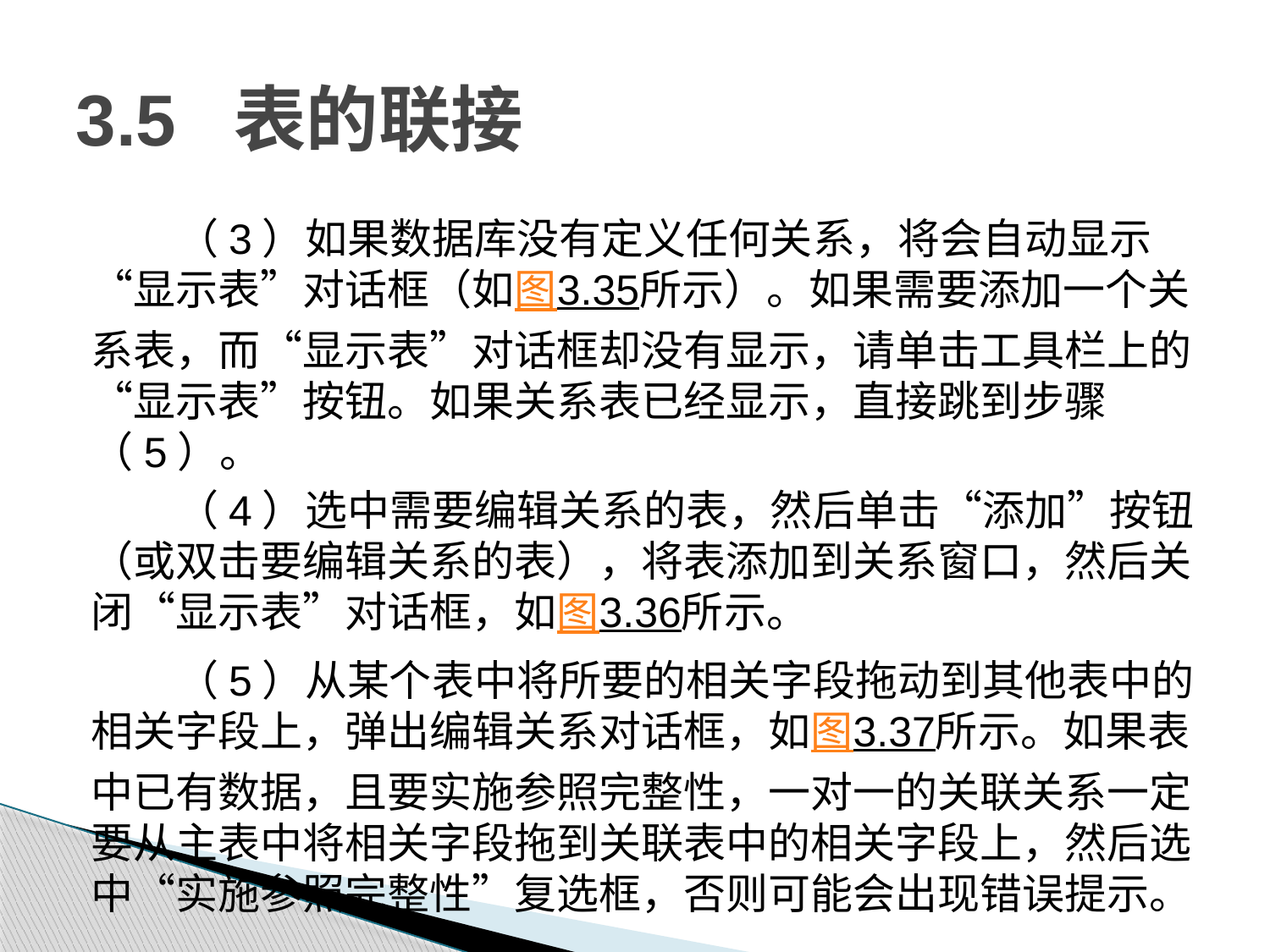

# 3.5  表的联接
（3）如果数据库没有定义任何关系，将会自动显示“显示表”对话框（如图3.35所示）。如果需要添加一个关系表，而“显示表”对话框却没有显示，请单击工具栏上的“显示表”按钮。如果关系表已经显示，直接跳到步骤（5）。
（4）选中需要编辑关系的表，然后单击“添加”按钮（或双击要编辑关系的表），将表添加到关系窗口，然后关闭“显示表”对话框，如图3.36所示。
（5）从某个表中将所要的相关字段拖动到其他表中的相关字段上，弹出编辑关系对话框，如图3.37所示。如果表中已有数据，且要实施参照完整性，一对一的关联关系一定要从主表中将相关字段拖到关联表中的相关字段上，然后选中“实施参照完整性”复选框，否则可能会出现错误提示。